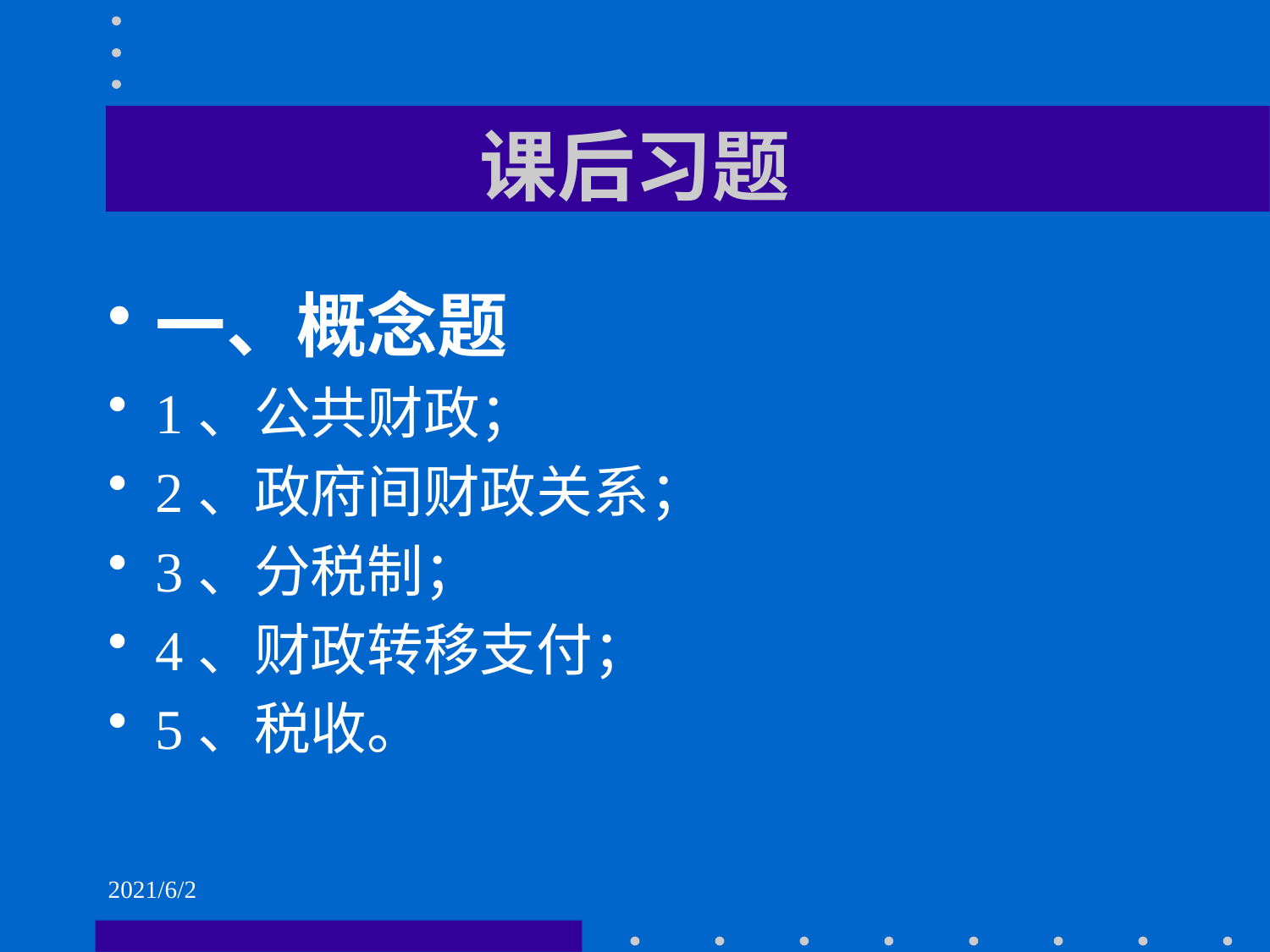

# 课后习题
一、概念题
1、公共财政；
2、政府间财政关系；
3、分税制；
4、财政转移支付；
5、税收。
2021/6/2